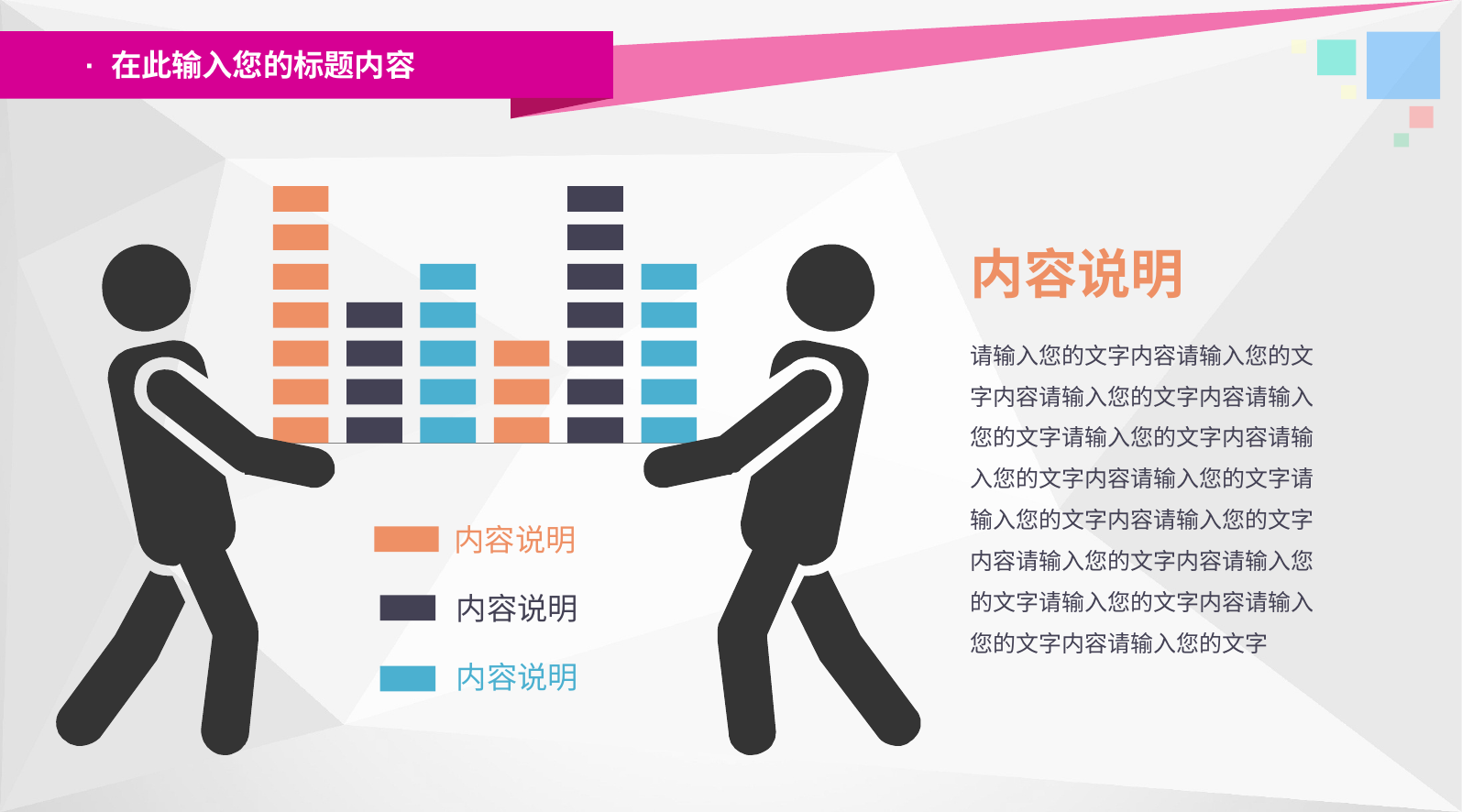

· 在此输入您的标题内容

内容说明
请输入您的文字内容请输入您的文字内容请输入您的文字内容请输入您的文字请输入您的文字内容请输入您的文字内容请输入您的文字请输入您的文字内容请输入您的文字内容请输入您的文字内容请输入您的文字请输入您的文字内容请输入您的文字内容请输入您的文字

内容说明

内容说明

内容说明